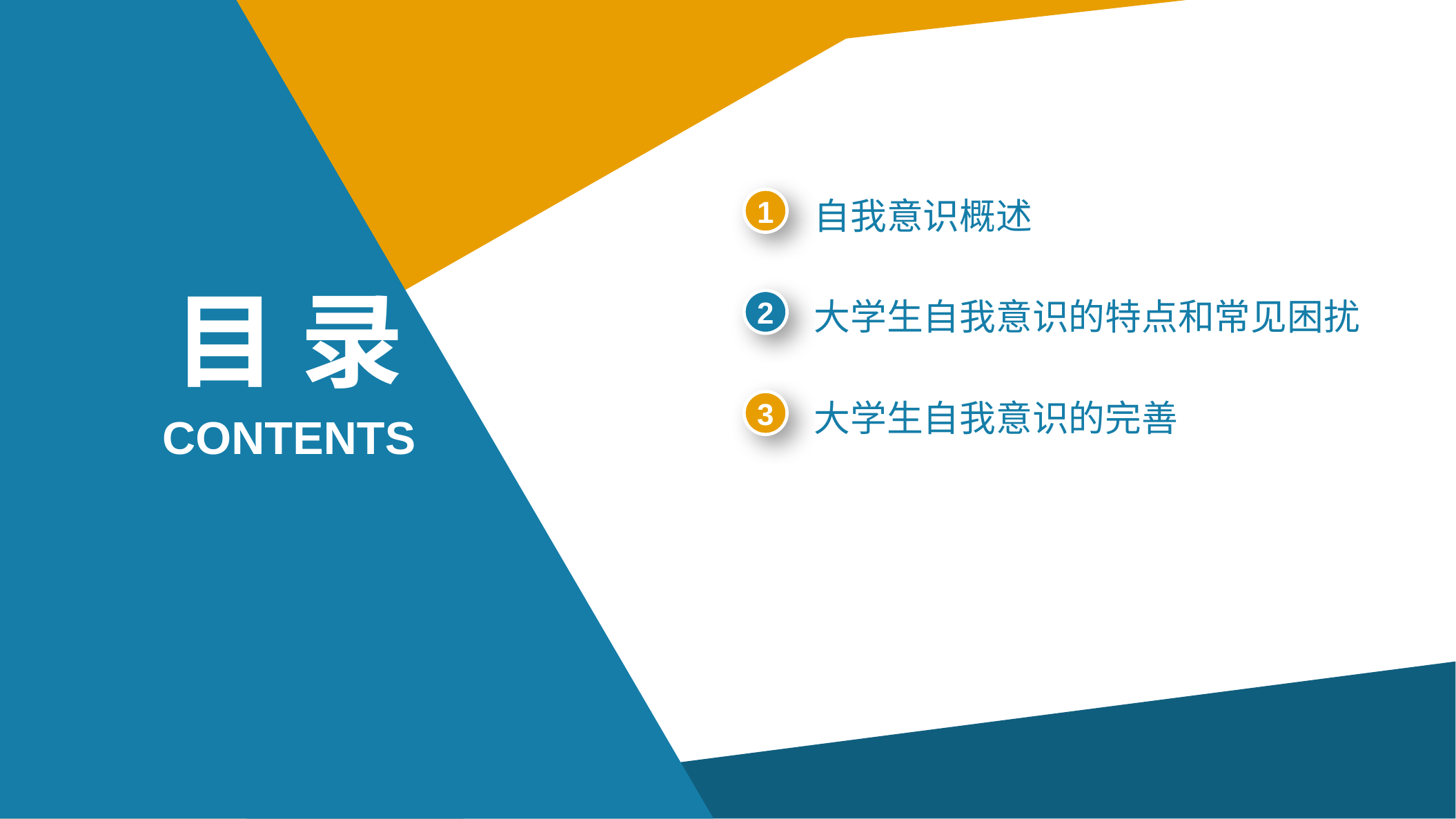

1
自我意识概述
目 录
2
大学生自我意识的特点和常见困扰
3
大学生自我意识的完善
CONTENTS